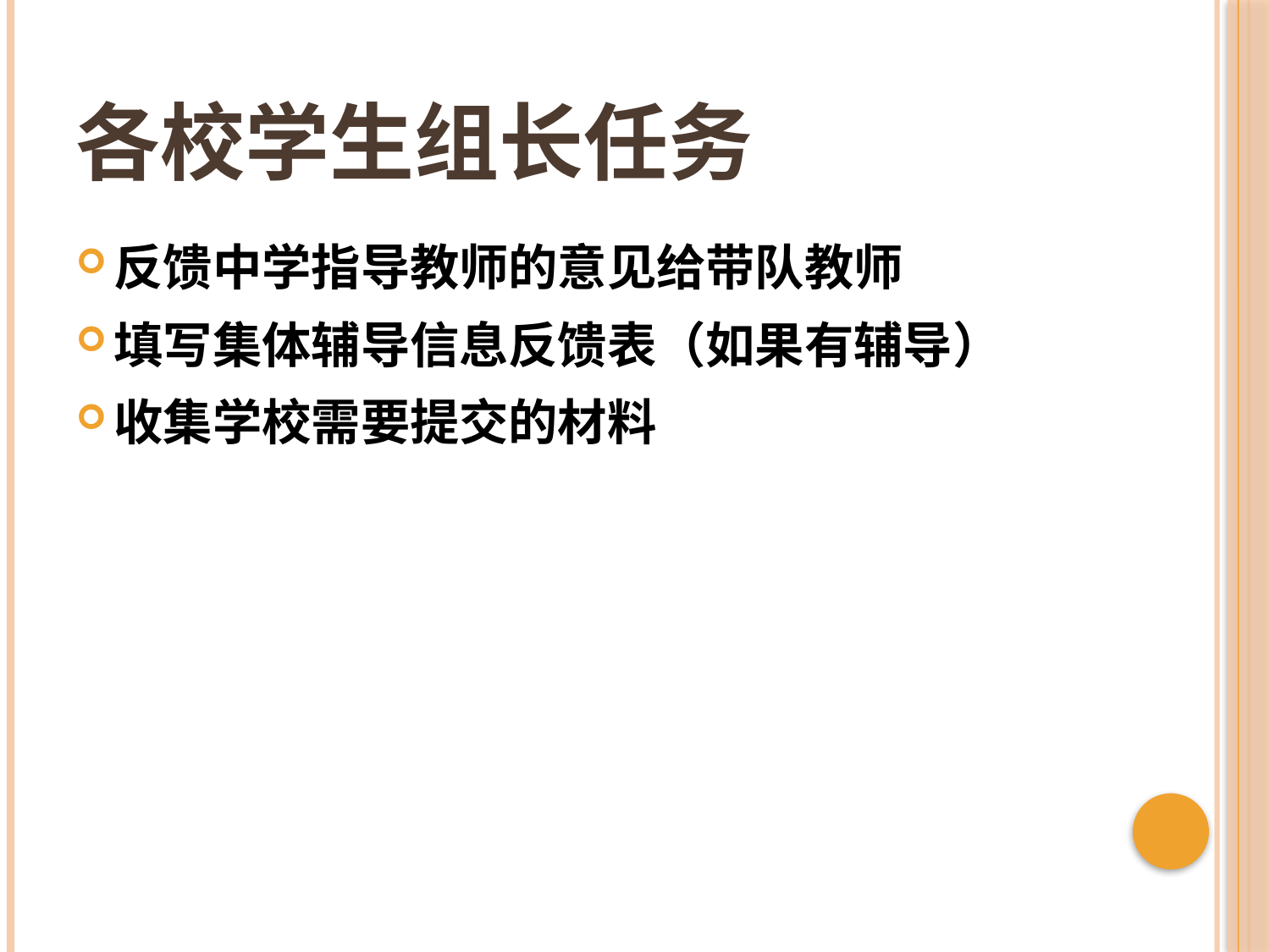

# 各校学生组长任务
反馈中学指导教师的意见给带队教师
填写集体辅导信息反馈表（如果有辅导）
收集学校需要提交的材料